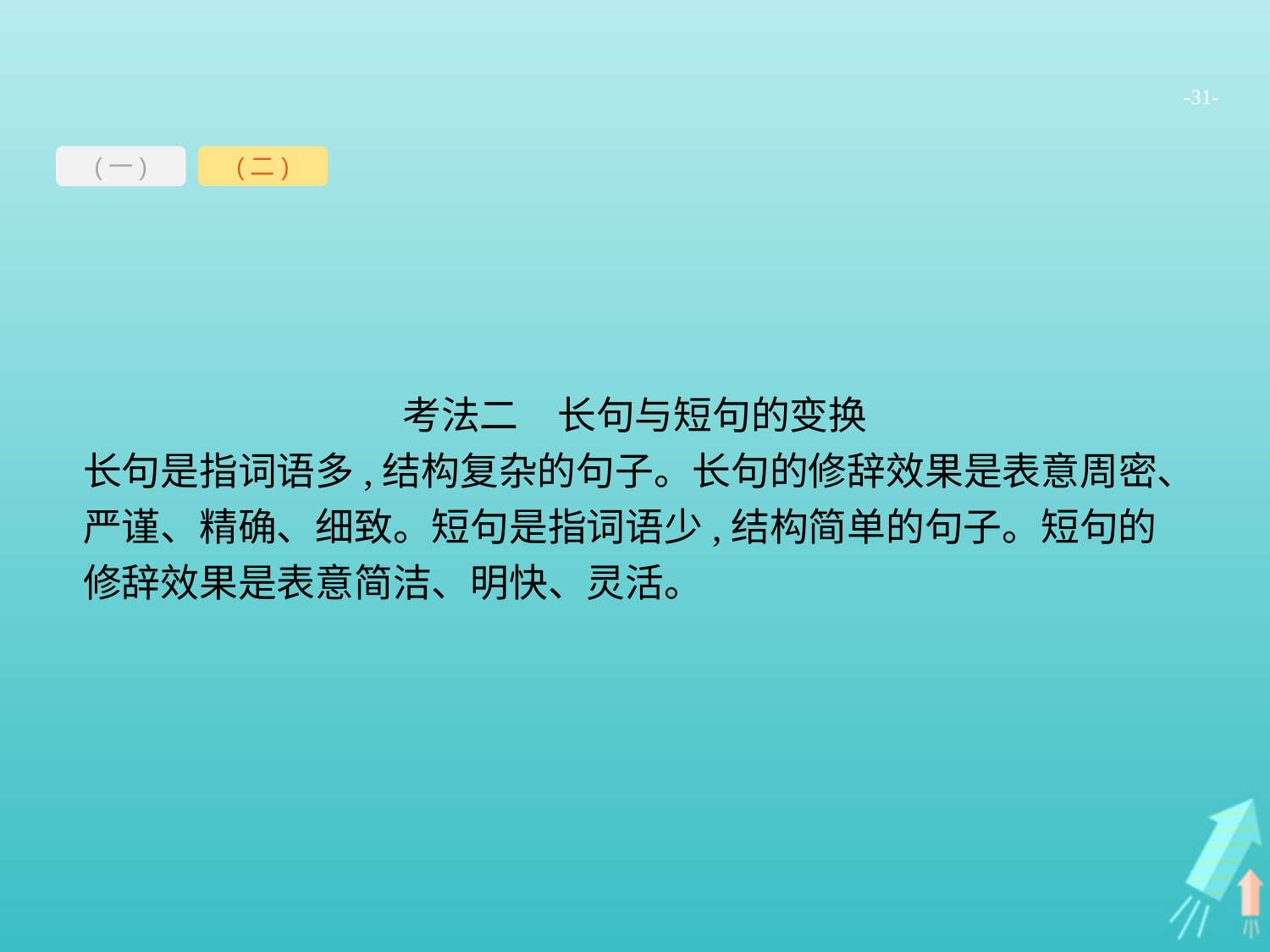

-31-
(一)
(二)
考法二　长句与短句的变换
长句是指词语多,结构复杂的句子。长句的修辞效果是表意周密、严谨、精确、细致。短句是指词语少,结构简单的句子。短句的修辞效果是表意简洁、明快、灵活。